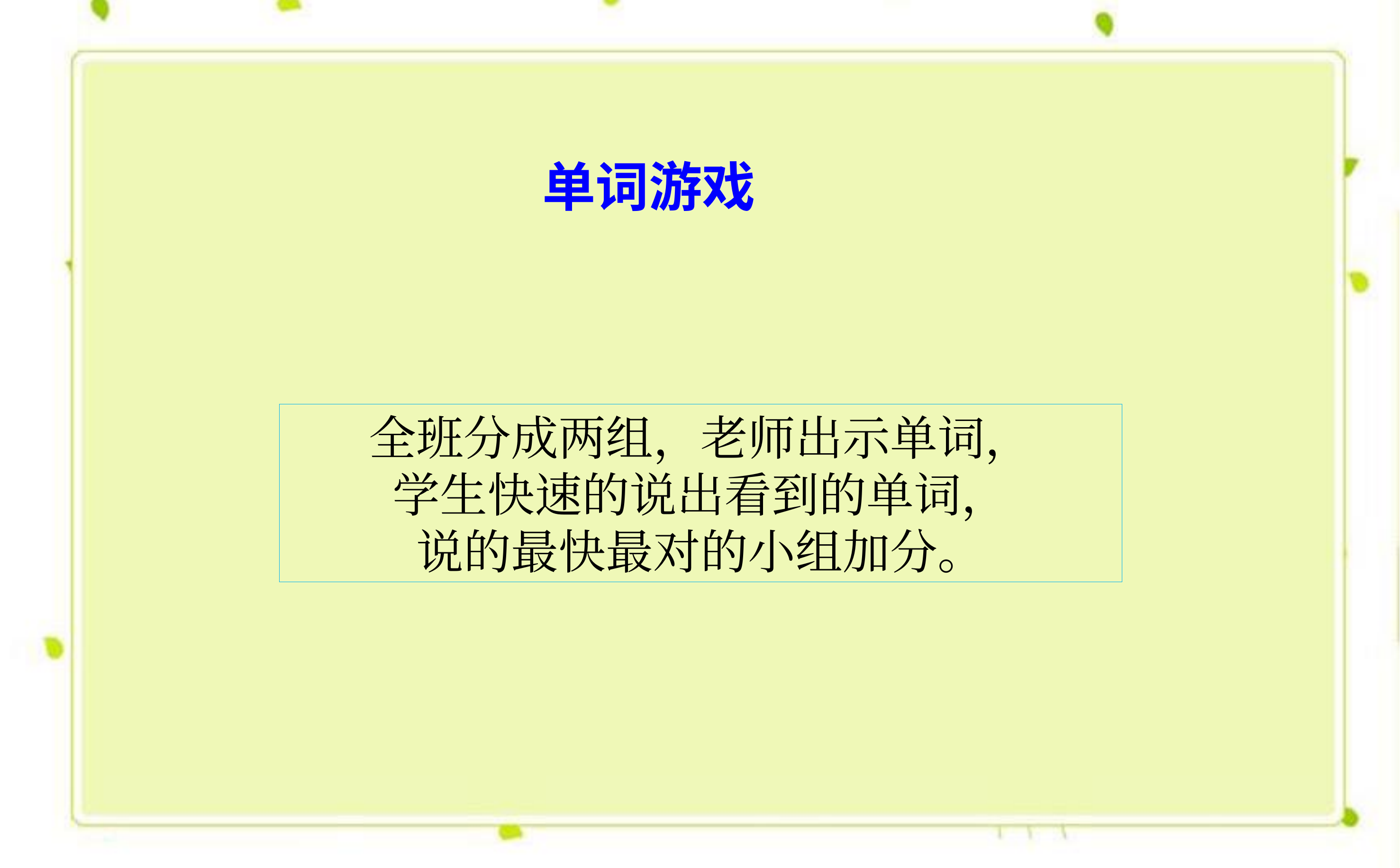

单词游戏

全班分成两组，老师出示单词，
学生快速的说出看到的单词，
说的最快最对的小组加分。